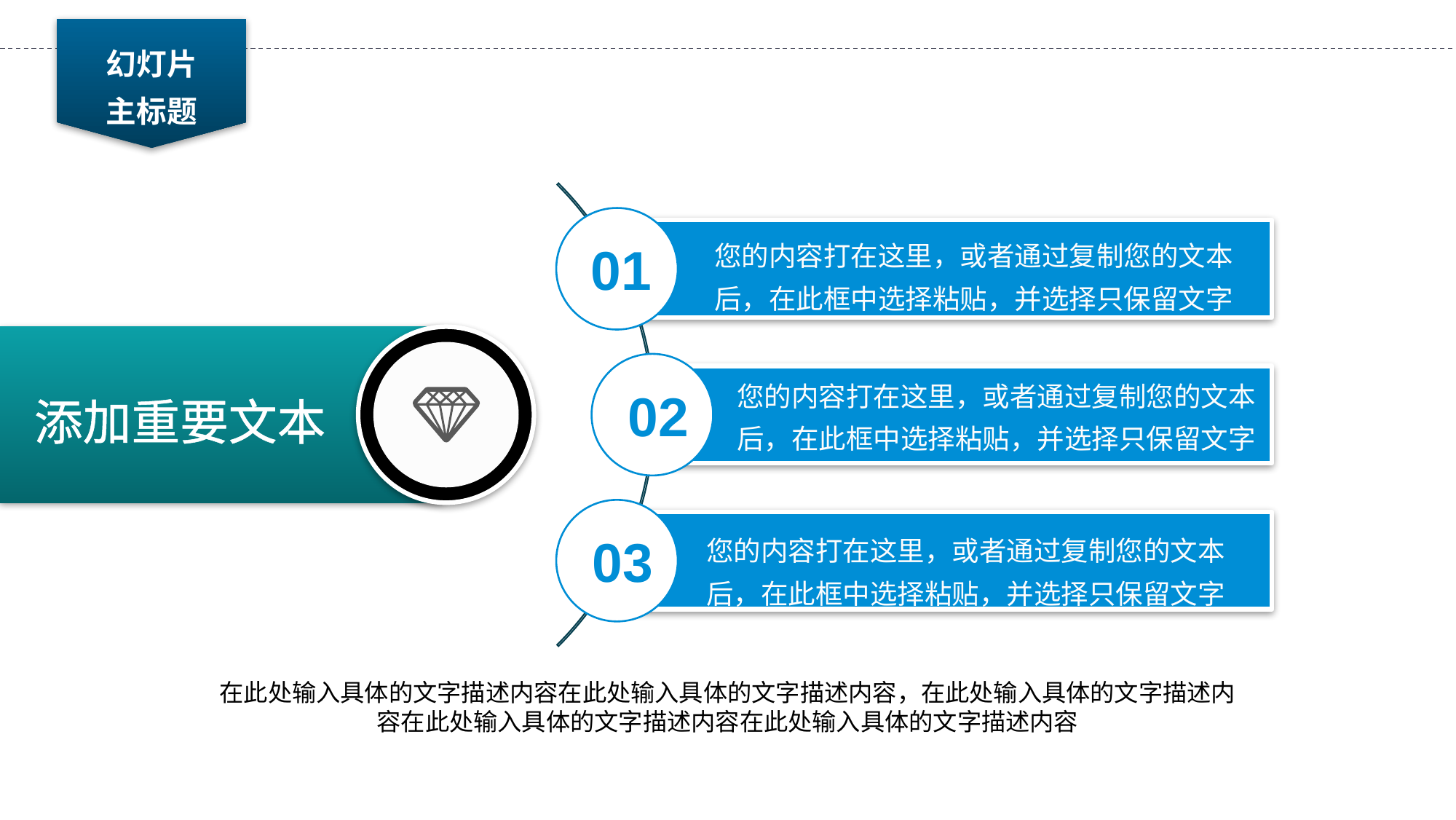

幻灯片
主标题

您的内容打在这里，或者通过复制您的文本后，在此框中选择粘贴，并选择只保留文字
01
您的内容打在这里，或者通过复制您的文本后，在此框中选择粘贴，并选择只保留文字
02
您的内容打在这里，或者通过复制您的文本后，在此框中选择粘贴，并选择只保留文字
03

添加重要文本

在此处输入具体的文字描述内容在此处输入具体的文字描述内容，在此处输入具体的文字描述内容在此处输入具体的文字描述内容在此处输入具体的文字描述内容